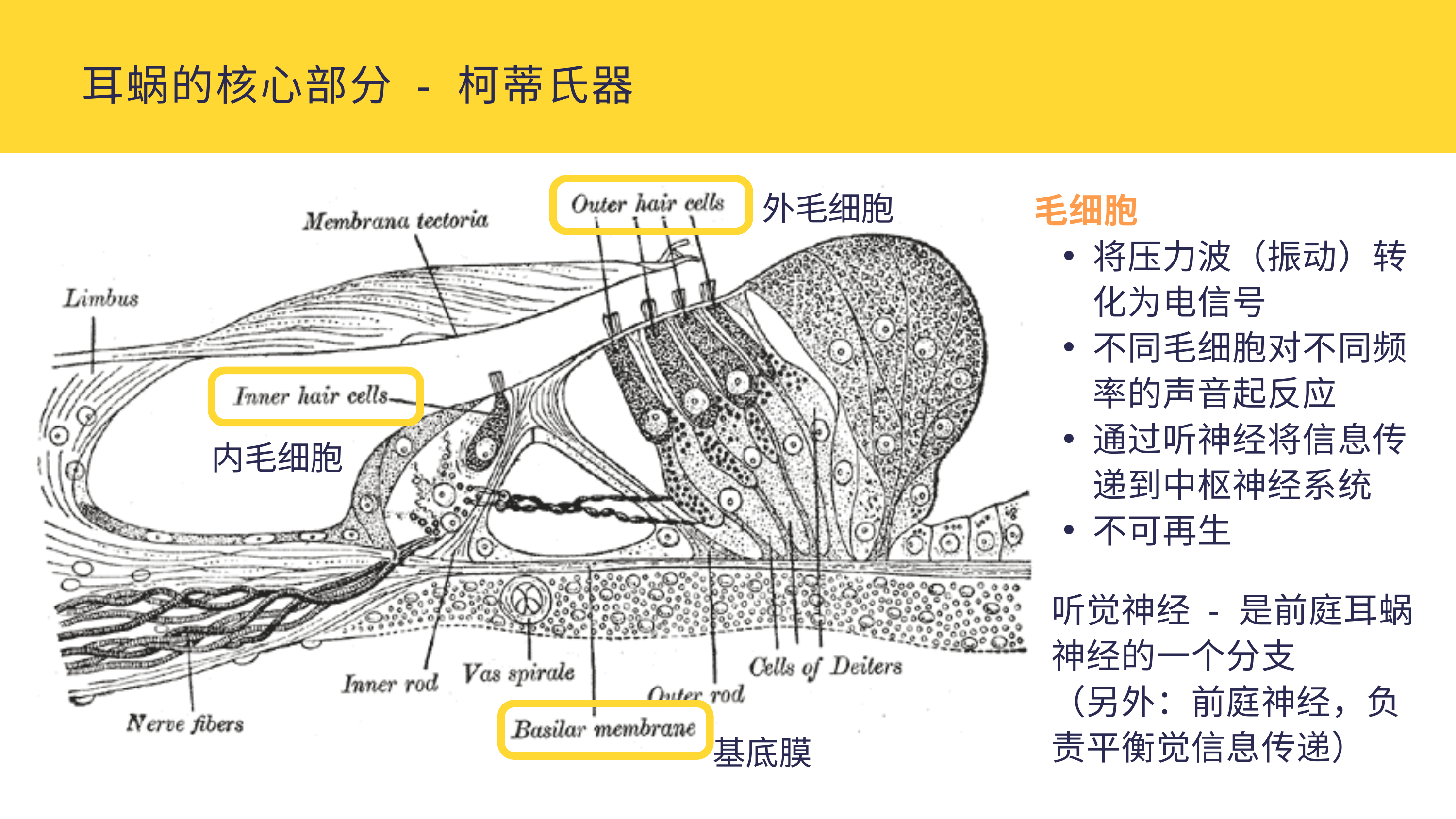

耳蜗的核心部分 - 柯蒂氏器

外毛细胞

内毛细胞

基底膜
毛细胞
将压力波（振动）转化为电信号
不同毛细胞对不同频率的声音起反应
通过听神经将信息传递到中枢神经系统
不可再生
听觉神经 - 是前庭耳蜗神经的一个分支
（另外：前庭神经，负责平衡觉信息传递）